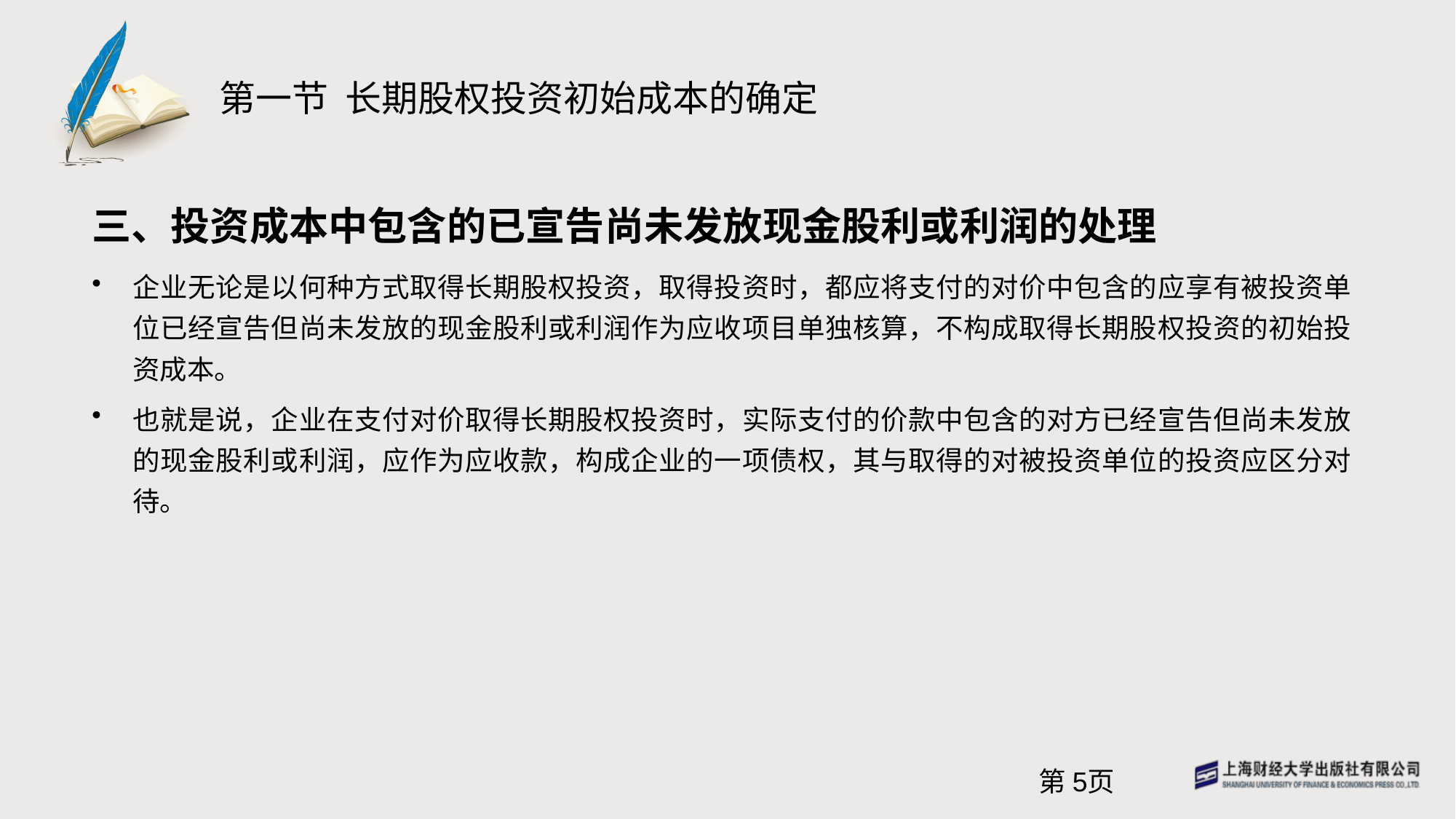

# 第一节  长期股权投资初始成本的确定
三、投资成本中包含的已宣告尚未发放现金股利或利润的处理
企业无论是以何种方式取得长期股权投资，取得投资时，都应将支付的对价中包含的应享有被投资单位已经宣告但尚未发放的现金股利或利润作为应收项目单独核算，不构成取得长期股权投资的初始投资成本。
也就是说，企业在支付对价取得长期股权投资时，实际支付的价款中包含的对方已经宣告但尚未发放的现金股利或利润，应作为应收款，构成企业的一项债权，其与取得的对被投资单位的投资应区分对待。

5